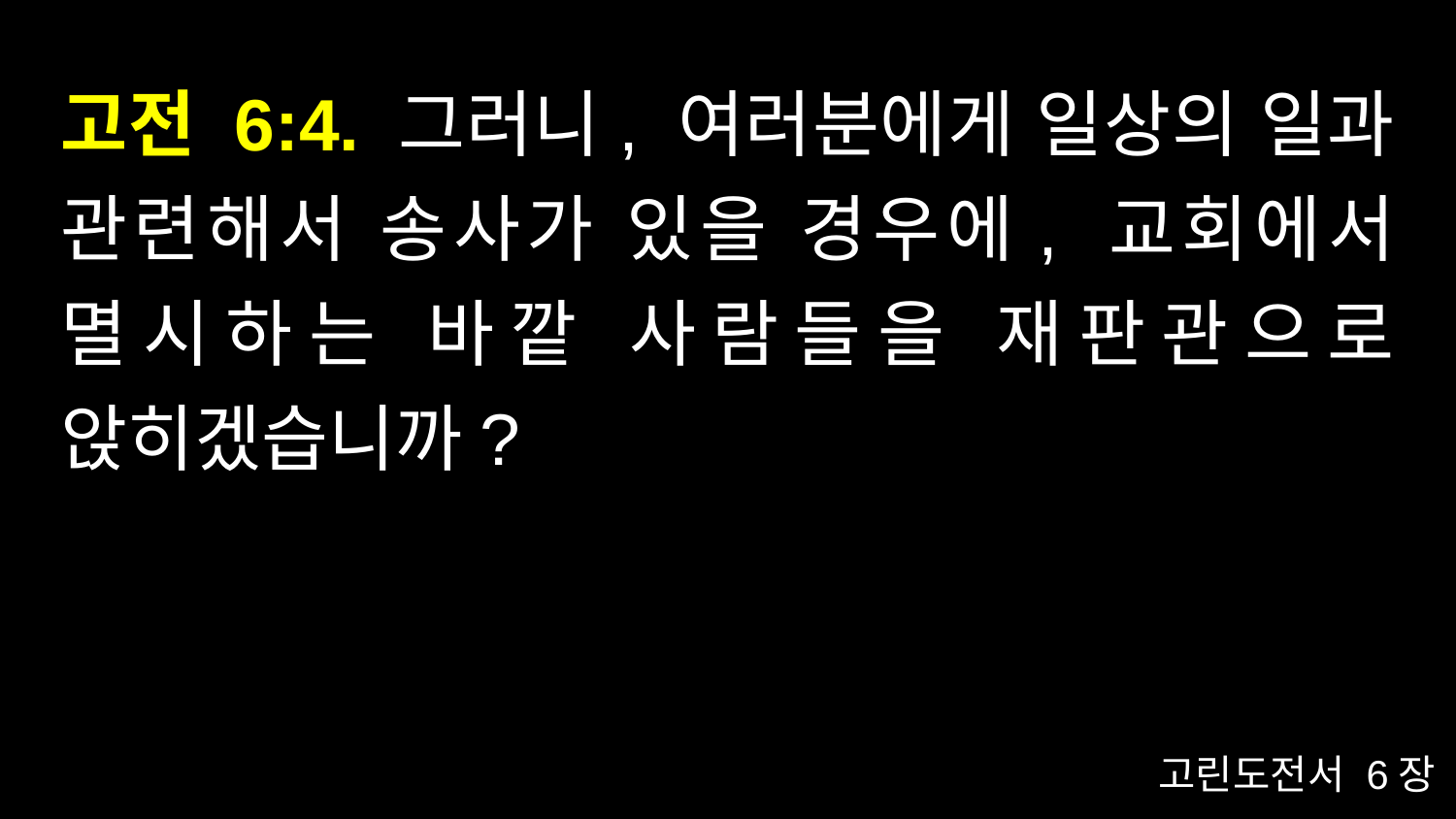

# 고전 6:4. 그러니, 여러분에게 일상의 일과 관련해서 송사가 있을 경우에, 교회에서 멸시하는 바깥 사람들을 재판관으로 앉히겠습니까?
고린도전서 6장